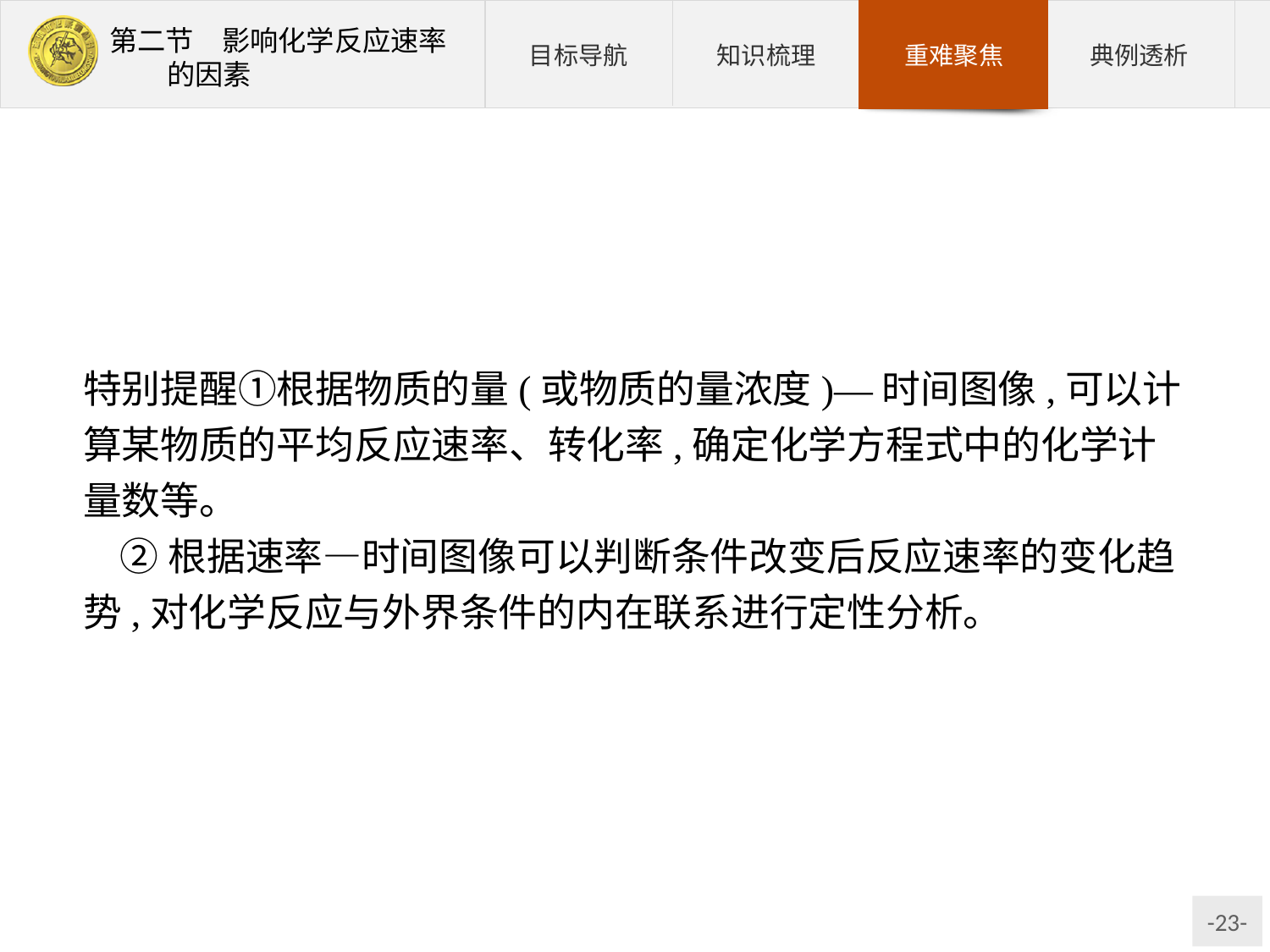

特别提醒①根据物质的量(或物质的量浓度)—时间图像,可以计算某物质的平均反应速率、转化率,确定化学方程式中的化学计量数等。
②根据速率—时间图像可以判断条件改变后反应速率的变化趋势,对化学反应与外界条件的内在联系进行定性分析。